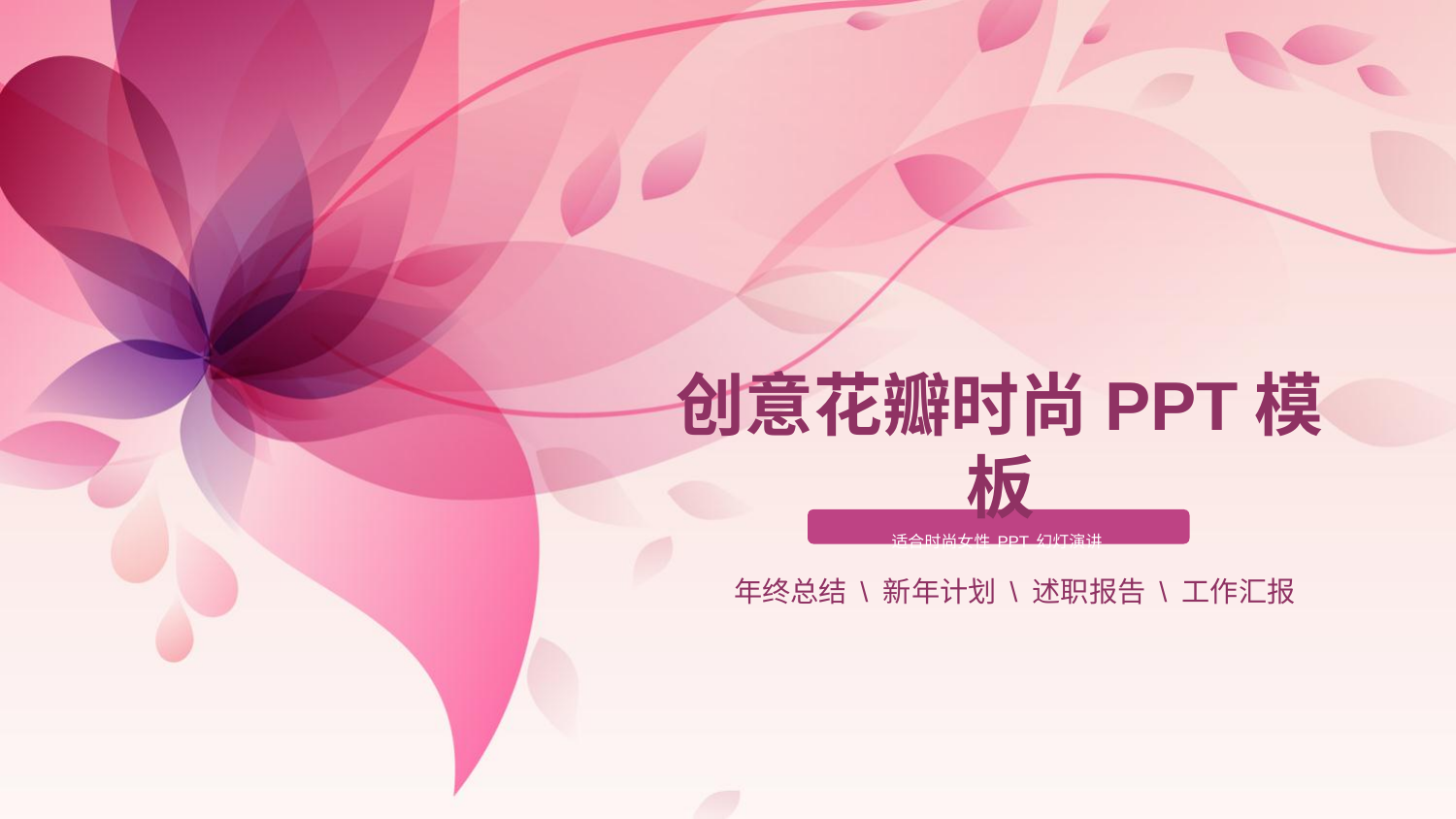

创意花瓣时尚PPT模板
适合时尚女性PPT幻灯演讲

年终总结 \ 新年计划 \ 述职报告 \ 工作汇报